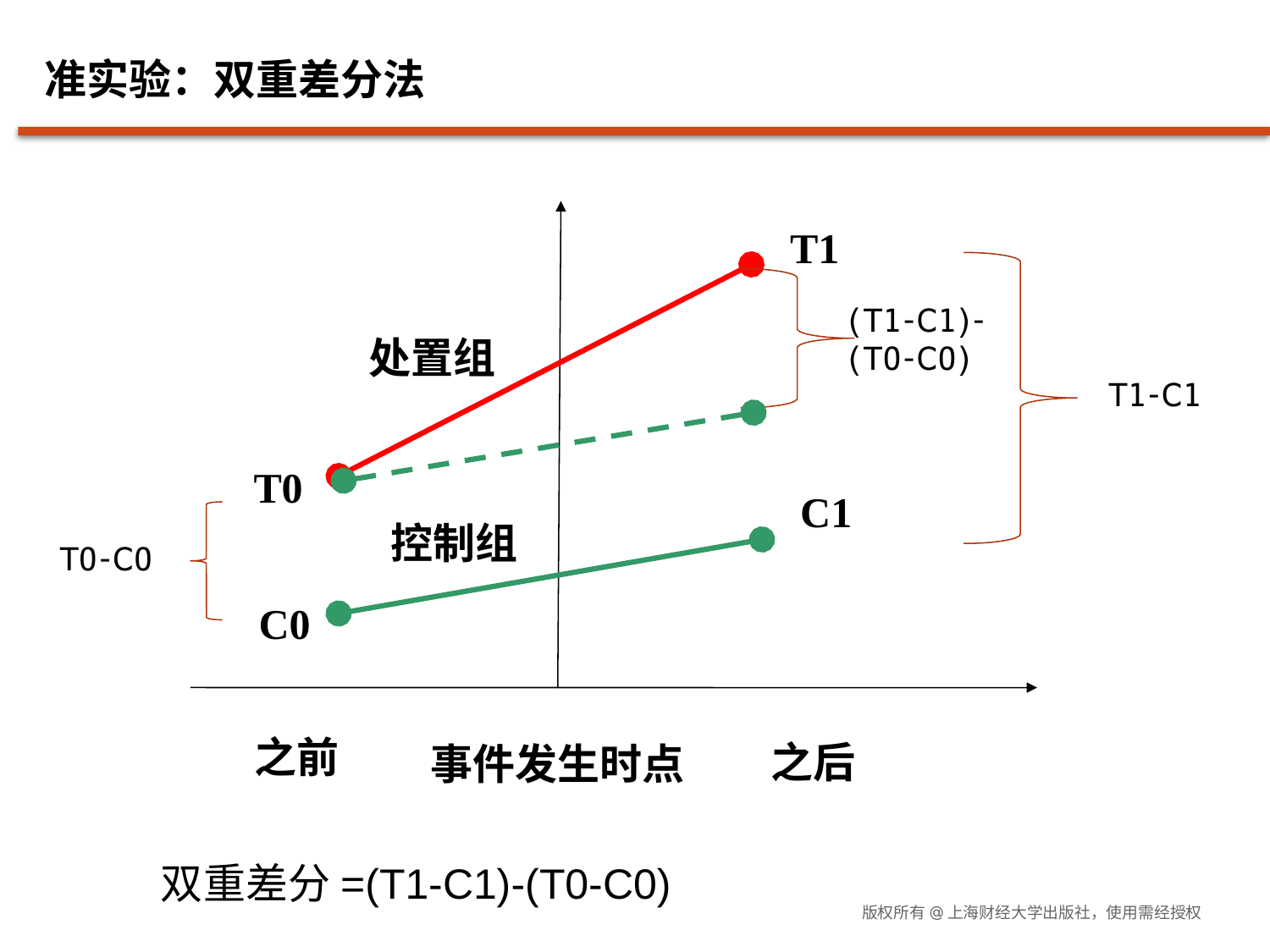

# 准实验：双重差分法

T1

(T1-C1)-(T0-C0)
处置组
T1-C1

T0
C1

控制组
T0-C0

C0

之前
之后
事件发生时点
双重差分=(T1-C1)-(T0-C0)
版权所有@上海财经大学出版社，使用需经授权